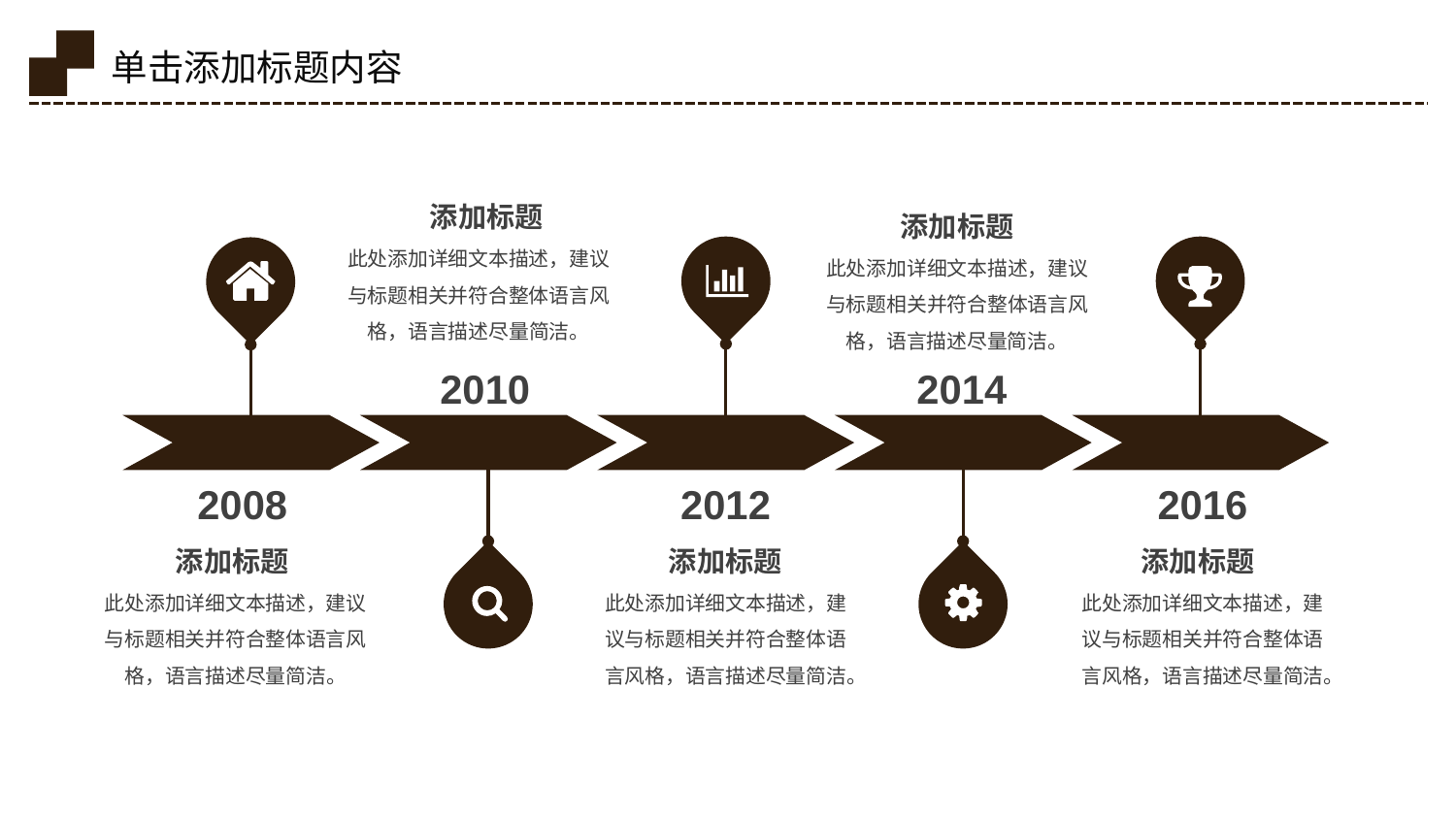

单击添加标题内容
添加标题
此处添加详细文本描述，建议与标题相关并符合整体语言风格，语言描述尽量简洁。
添加标题
此处添加详细文本描述，建议与标题相关并符合整体语言风格，语言描述尽量简洁。

2010
2014

2008
2012
2016
添加标题
此处添加详细文本描述，建议与标题相关并符合整体语言风格，语言描述尽量简洁。
添加标题
此处添加详细文本描述，建议与标题相关并符合整体语言风格，语言描述尽量简洁。
添加标题
此处添加详细文本描述，建议与标题相关并符合整体语言风格，语言描述尽量简洁。